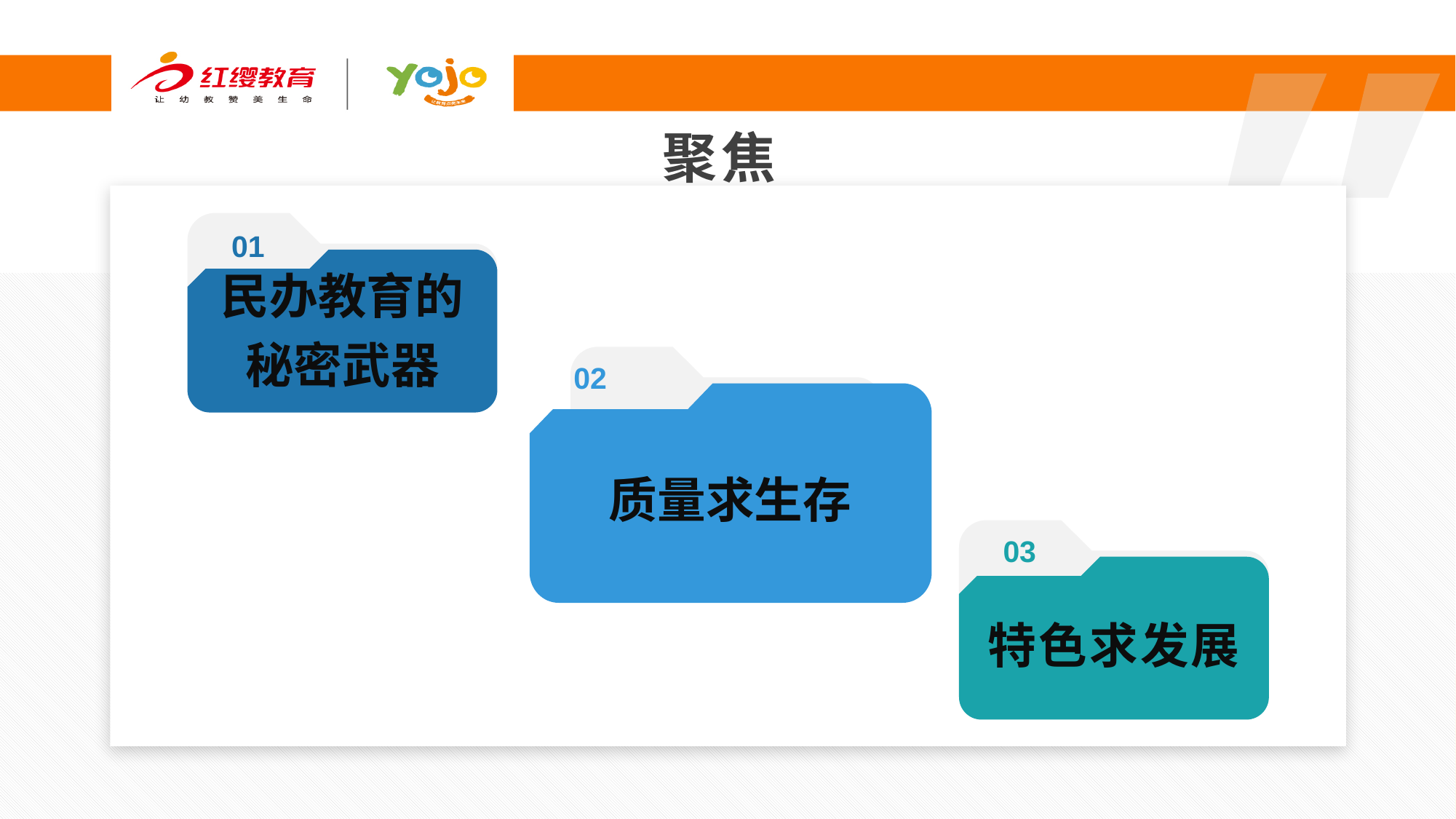

聚焦

01

民办教育的秘密武器

02

质量求生存

03

特色求发展